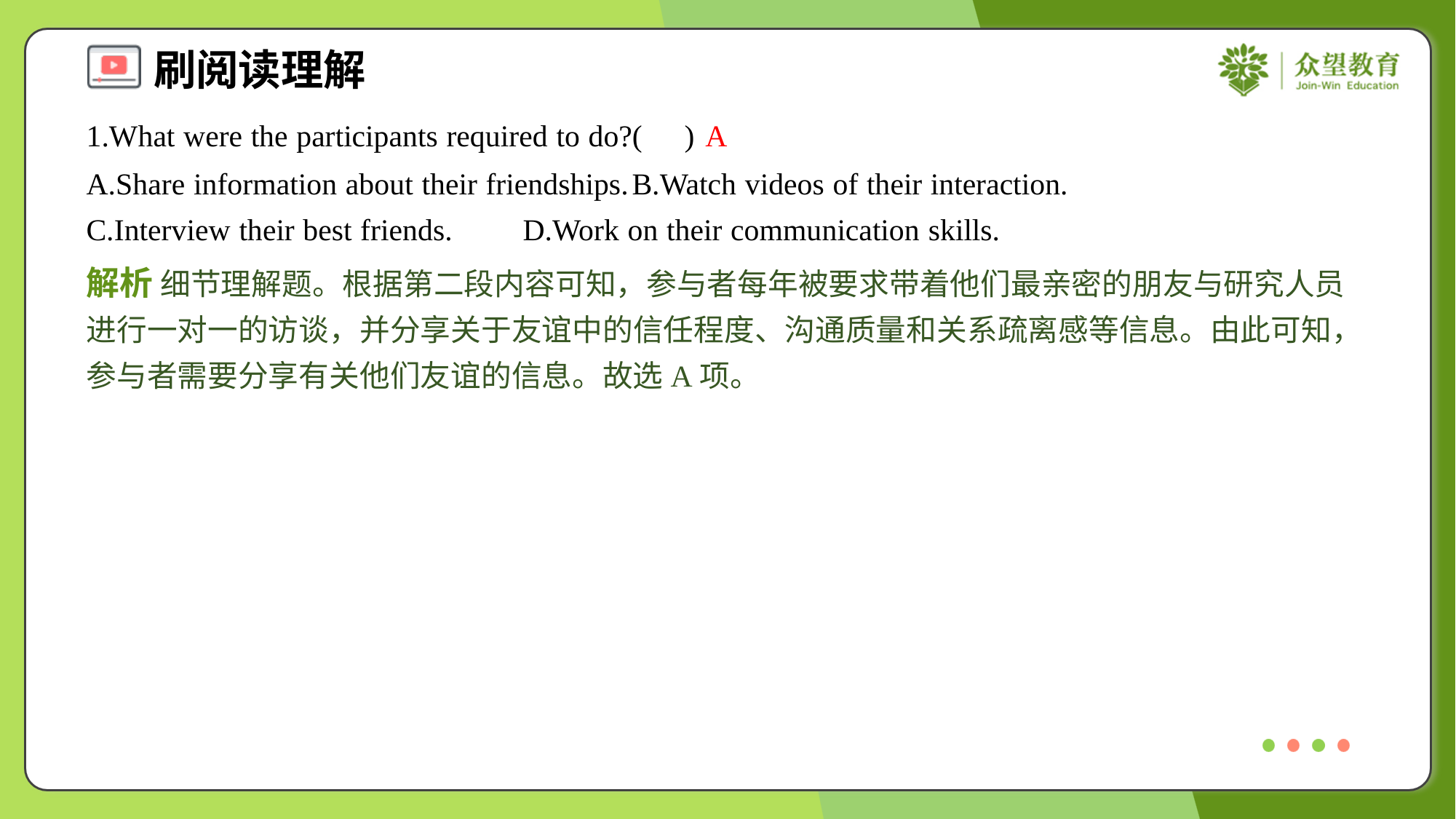

1.What were the participants required to do?(     )
A
A.Share information about their friendships.	B.Watch videos of their interaction.
C.Interview their best friends.	D.Work on their communication skills.
解析 细节理解题。根据第二段内容可知，参与者每年被要求带着他们最亲密的朋友与研究人员进行一对一的访谈，并分享关于友谊中的信任程度、沟通质量和关系疏离感等信息。由此可知，参与者需要分享有关他们友谊的信息。故选A项。